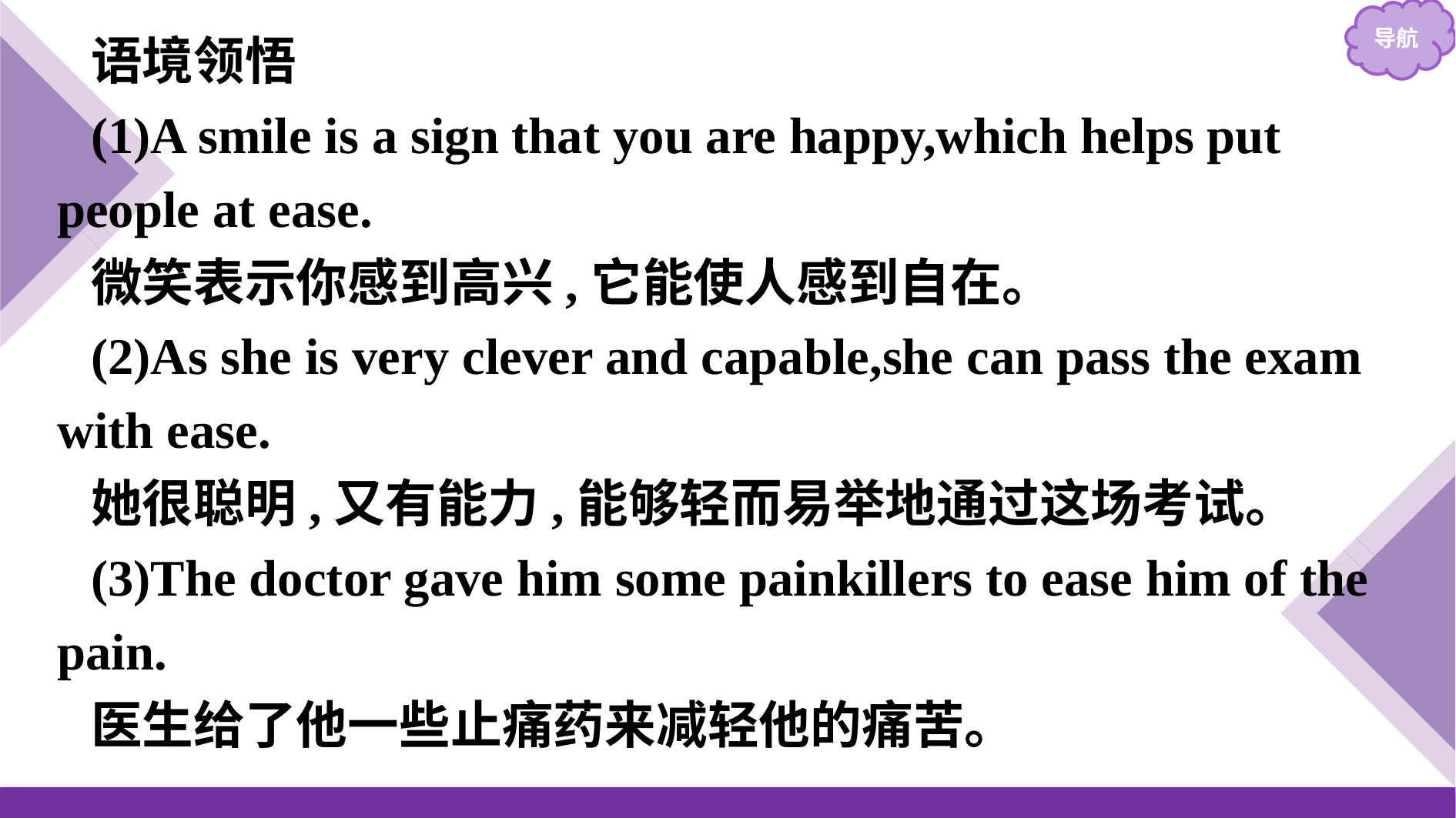

语境领悟
(1)A smile is a sign that you are happy,which helps put people at ease.
微笑表示你感到高兴,它能使人感到自在。
(2)As she is very clever and capable,she can pass the exam with ease.
她很聪明,又有能力,能够轻而易举地通过这场考试。
(3)The doctor gave him some painkillers to ease him of the pain.
医生给了他一些止痛药来减轻他的痛苦。